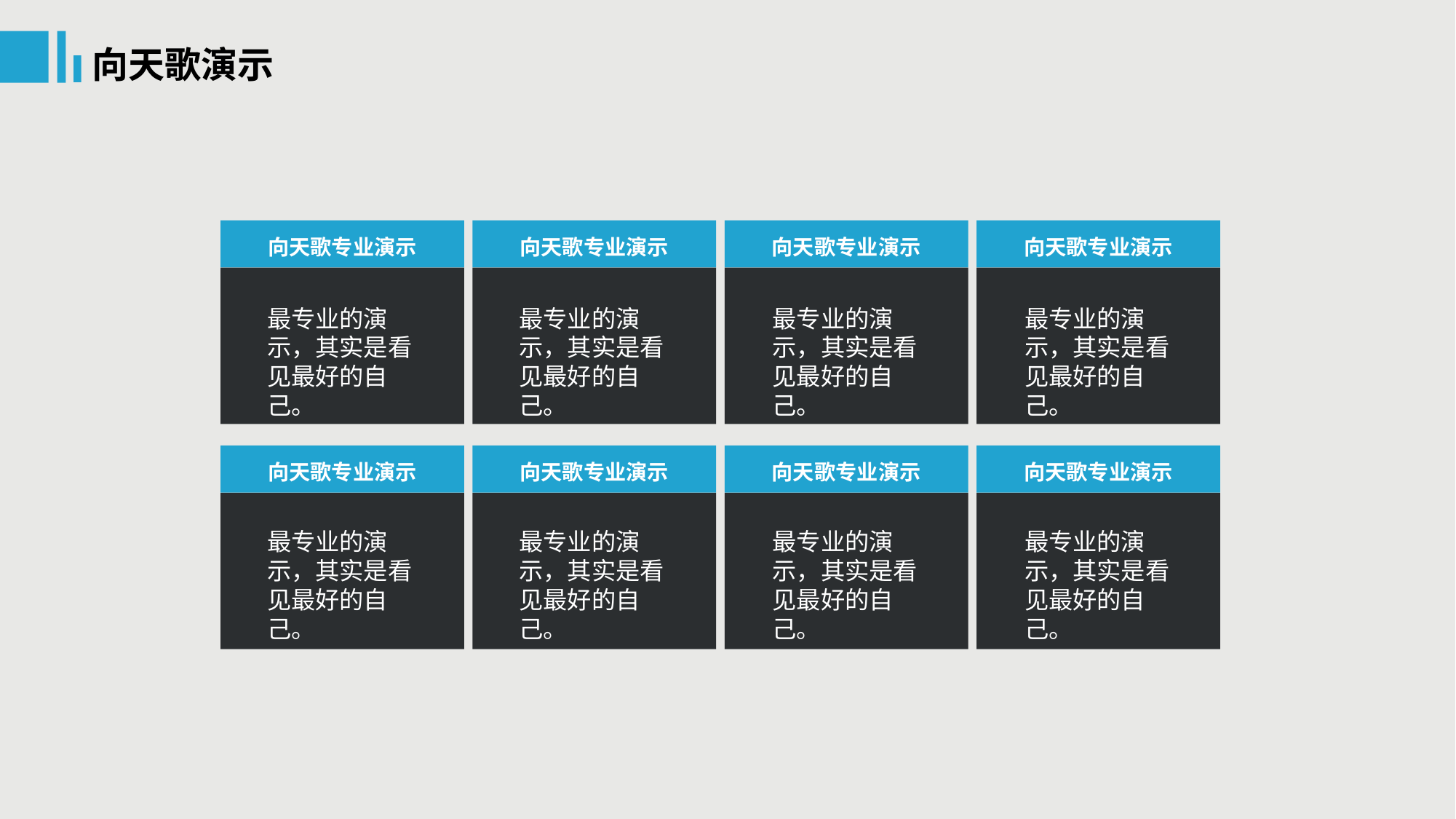

向天歌演示

向天歌专业演示

最专业的演示，其实是看见最好的自己。
向天歌专业演示

最专业的演示，其实是看见最好的自己。
向天歌专业演示

最专业的演示，其实是看见最好的自己。
向天歌专业演示

最专业的演示，其实是看见最好的自己。
向天歌专业演示

最专业的演示，其实是看见最好的自己。
向天歌专业演示

最专业的演示，其实是看见最好的自己。
向天歌专业演示

最专业的演示，其实是看见最好的自己。
向天歌专业演示

最专业的演示，其实是看见最好的自己。